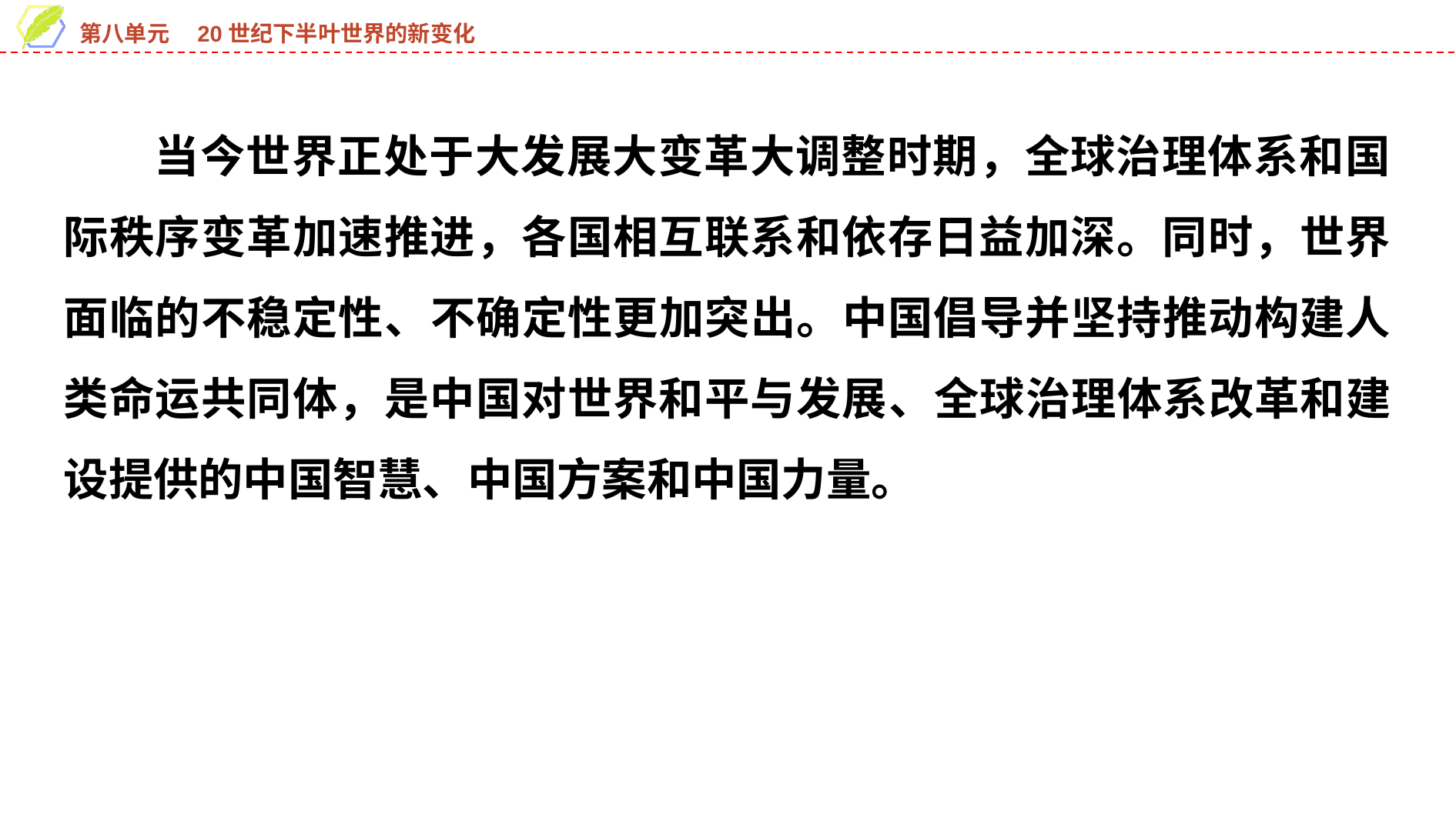

当今世界正处于大发展大变革大调整时期，全球治理体系和国际秩序变革加速推进，各国相互联系和依存日益加深。同时，世界面临的不稳定性、不确定性更加突出。中国倡导并坚持推动构建人类命运共同体，是中国对世界和平与发展、全球治理体系改革和建设提供的中国智慧、中国方案和中国力量。